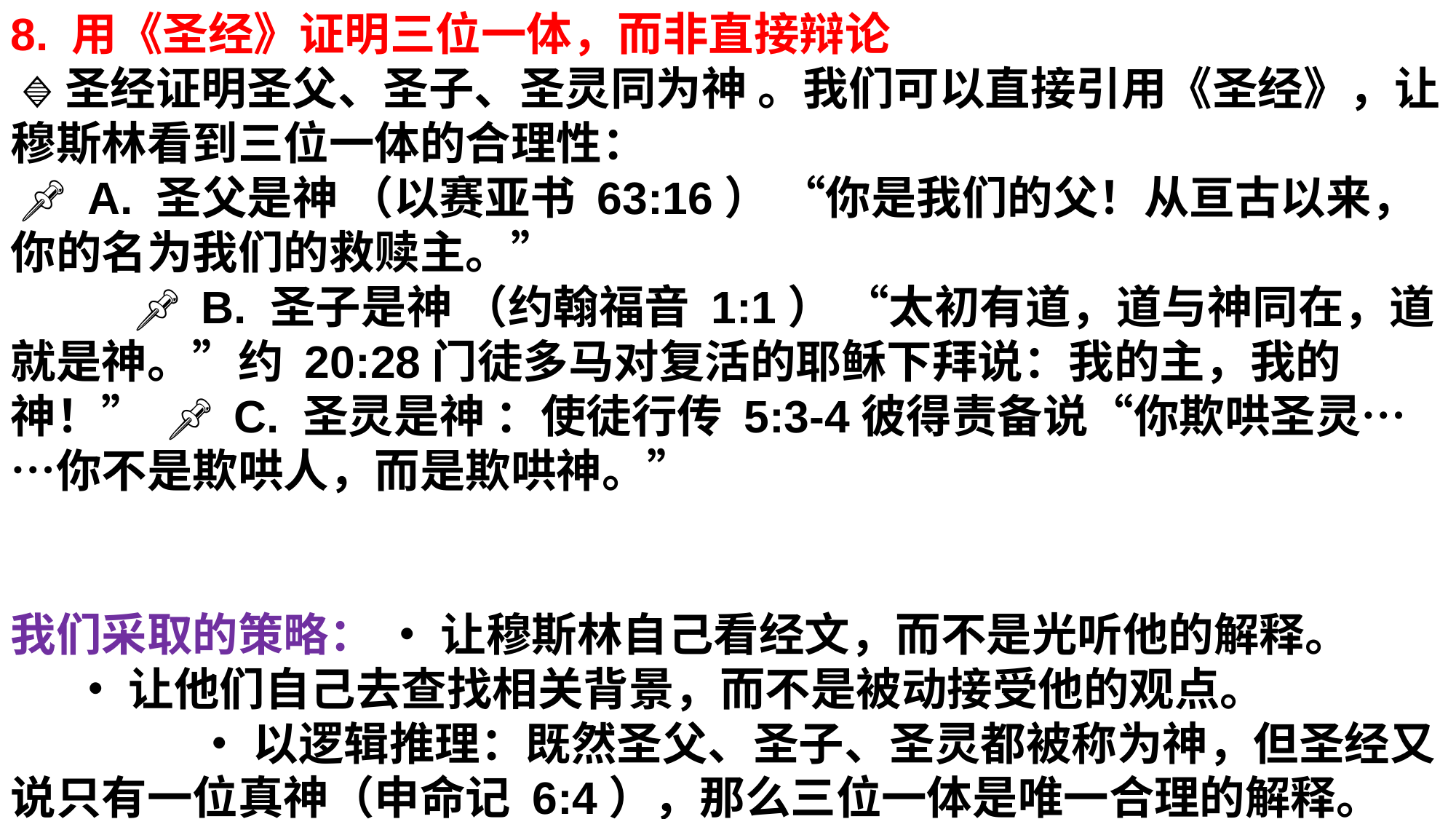

8. 用《圣经》证明三位一体，而非直接辩论                                                       🔹 圣经证明圣父、圣子、圣灵同为神 。我们可以直接引用《圣经》，让穆斯林看到三位一体的合理性：                                                                              📌 A. 圣父是神 （以赛亚书 63:16） “你是我们的父！从亘古以来，你的名为我们的救赎主。”                                                                                                  📌 B. 圣子是神 （约翰福音 1:1） “太初有道，道与神同在，道就是神。”约 20:28门徒多马对复活的耶稣下拜说：我的主，我的神！”  📌 C. 圣灵是神 ：使徒行传 5:3-4彼得责备说“你欺哄圣灵……你不是欺哄人，而是欺哄神。”

我们采取的策略： • 让穆斯林自己看经文，而不是光听他的解释。                • 让他们自己去查找相关背景，而不是被动接受他的观点。                                    • 以逻辑推理：既然圣父、圣子、圣灵都被称为神，但圣经又说只有一位真神（申命记 6:4），那么三位一体是唯一合理的解释。